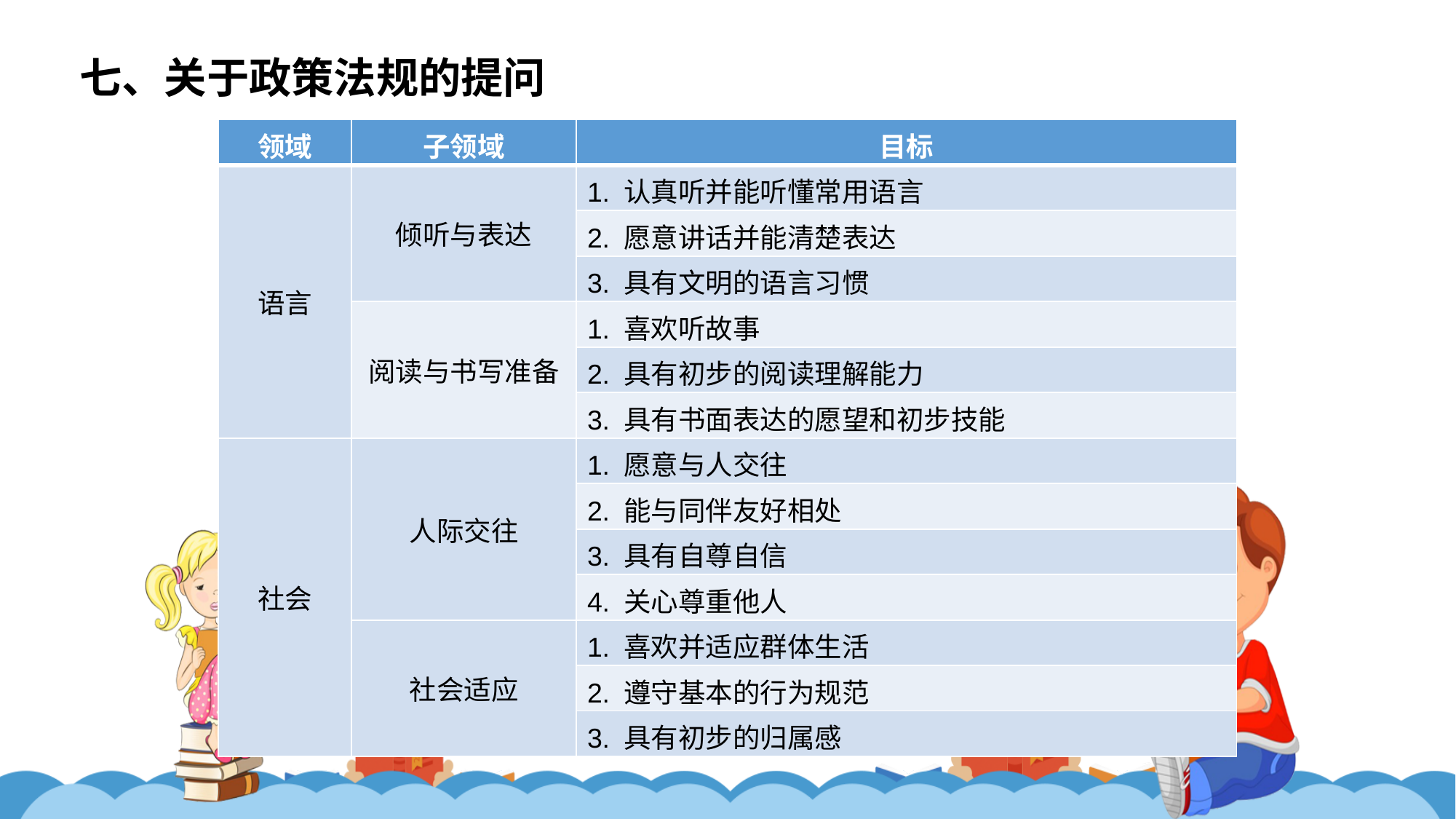

七、关于政策法规的提问
| 领域 | 子领域 | 目标 |
| --- | --- | --- |
| 语言 | 倾听与表达 | 1. 认真听并能听懂常用语言 |
|  |  | 2. 愿意讲话并能清楚表达 |
|  |  | 3. 具有文明的语言习惯 |
|  | 阅读与书写准备 | 1. 喜欢听故事 |
|  |  | 2. 具有初步的阅读理解能力 |
|  |  | 3. 具有书面表达的愿望和初步技能 |
| 社会 | 人际交往 | 1. 愿意与人交往 |
|  |  | 2. 能与同伴友好相处 |
|  |  | 3. 具有自尊自信 |
|  |  | 4. 关心尊重他人 |
|  | 社会适应 | 1. 喜欢并适应群体生活 |
|  |  | 2. 遵守基本的行为规范 |
|  |  | 3. 具有初步的归属感 |